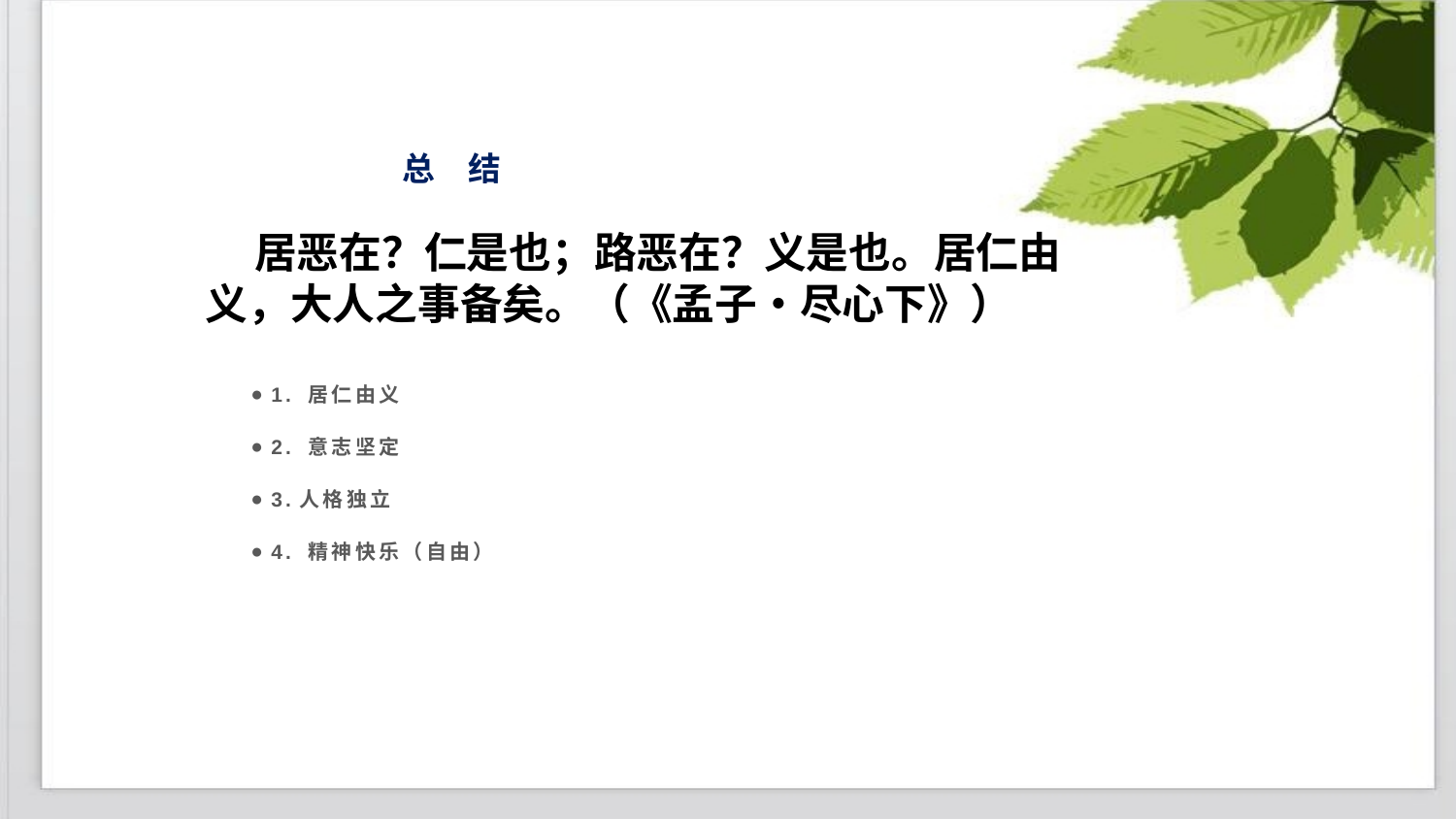

# 总  结
    居恶在？仁是也；路恶在？义是也。居仁由义，大人之事备矣。（《孟子•尽心下》）
1. 居仁由义
2. 意志坚定
3.人格独立
4. 精神快乐（自由）